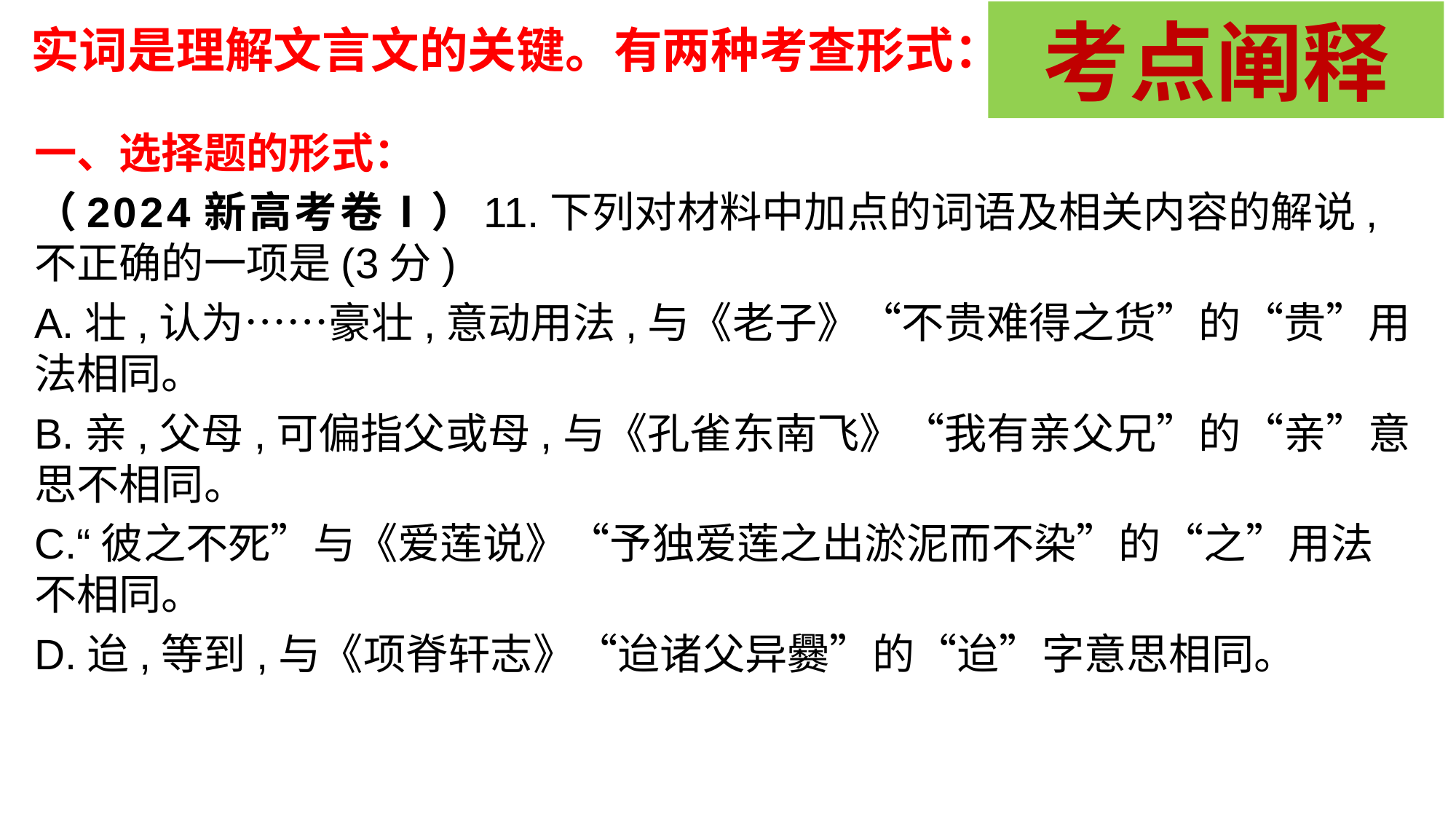

考点阐释
实词是理解文言文的关键。有两种考查形式：
一、选择题的形式：
（2024新高考卷Ⅰ）11.下列对材料中加点的词语及相关内容的解说,不正确的一项是(3分)
A.壮,认为……豪壮,意动用法,与《老子》“不贵难得之货”的“贵”用法相同。
B.亲,父母,可偏指父或母,与《孔雀东南飞》“我有亲父兄”的“亲”意思不相同。
C.“彼之不死”与《爱莲说》“予独爱莲之出淤泥而不染”的“之”用法不相同。
D.迨,等到,与《项脊轩志》“迨诸父异爨”的“迨”字意思相同。